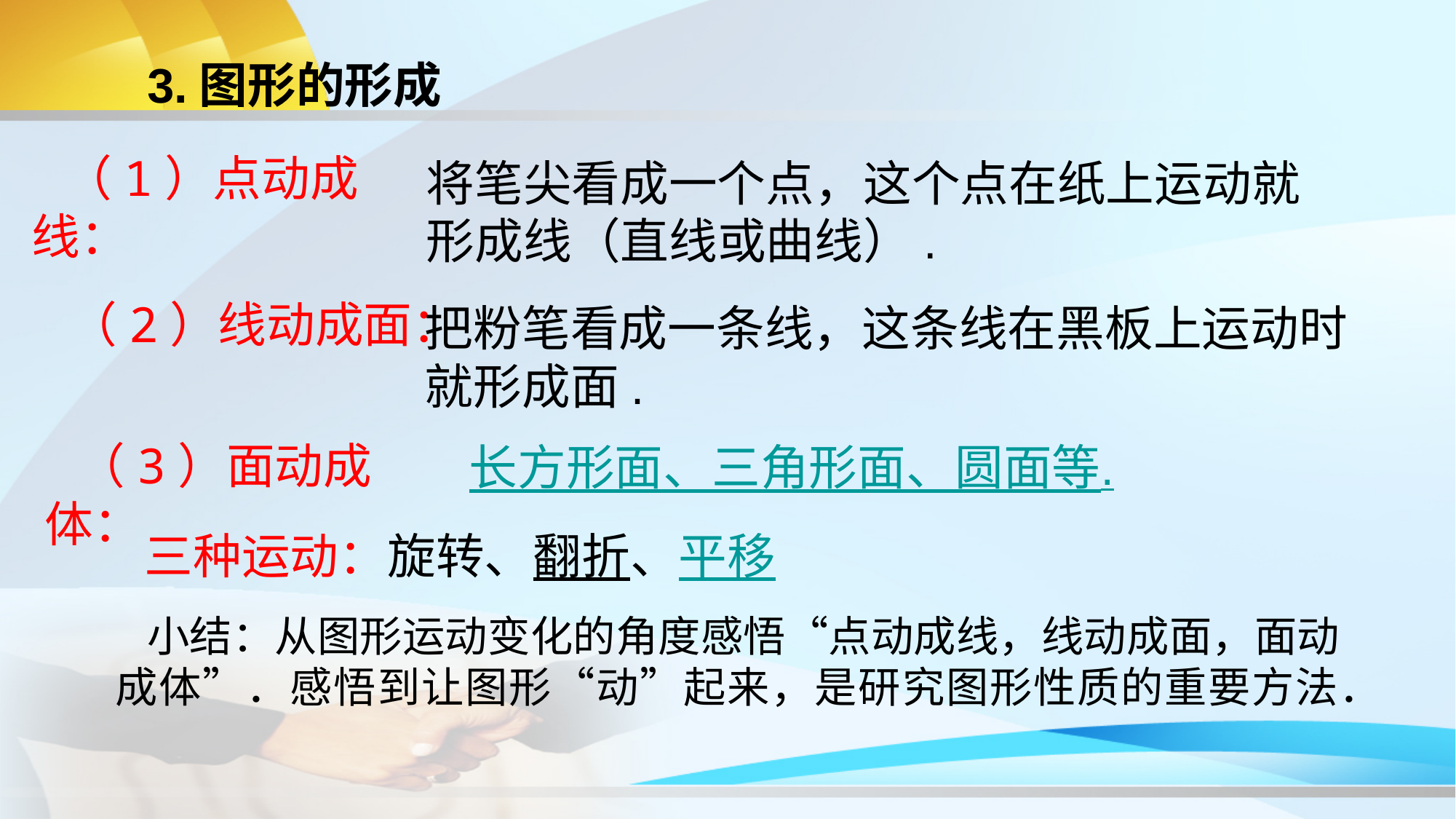

3.图形的形成
（1）点动成线：
将笔尖看成一个点，这个点在纸上运动就
形成线（直线或曲线）.
 （2）线动成面：
把粉笔看成一条线，这条线在黑板上运动时
就形成面.
（3）面动成体：
长方形面、三角形面、圆面等.
三种运动：旋转、翻折、平移
小结：从图形运动变化的角度感悟“点动成线，线动成面，面动成体”．感悟到让图形“动”起来，是研究图形性质的重要方法．